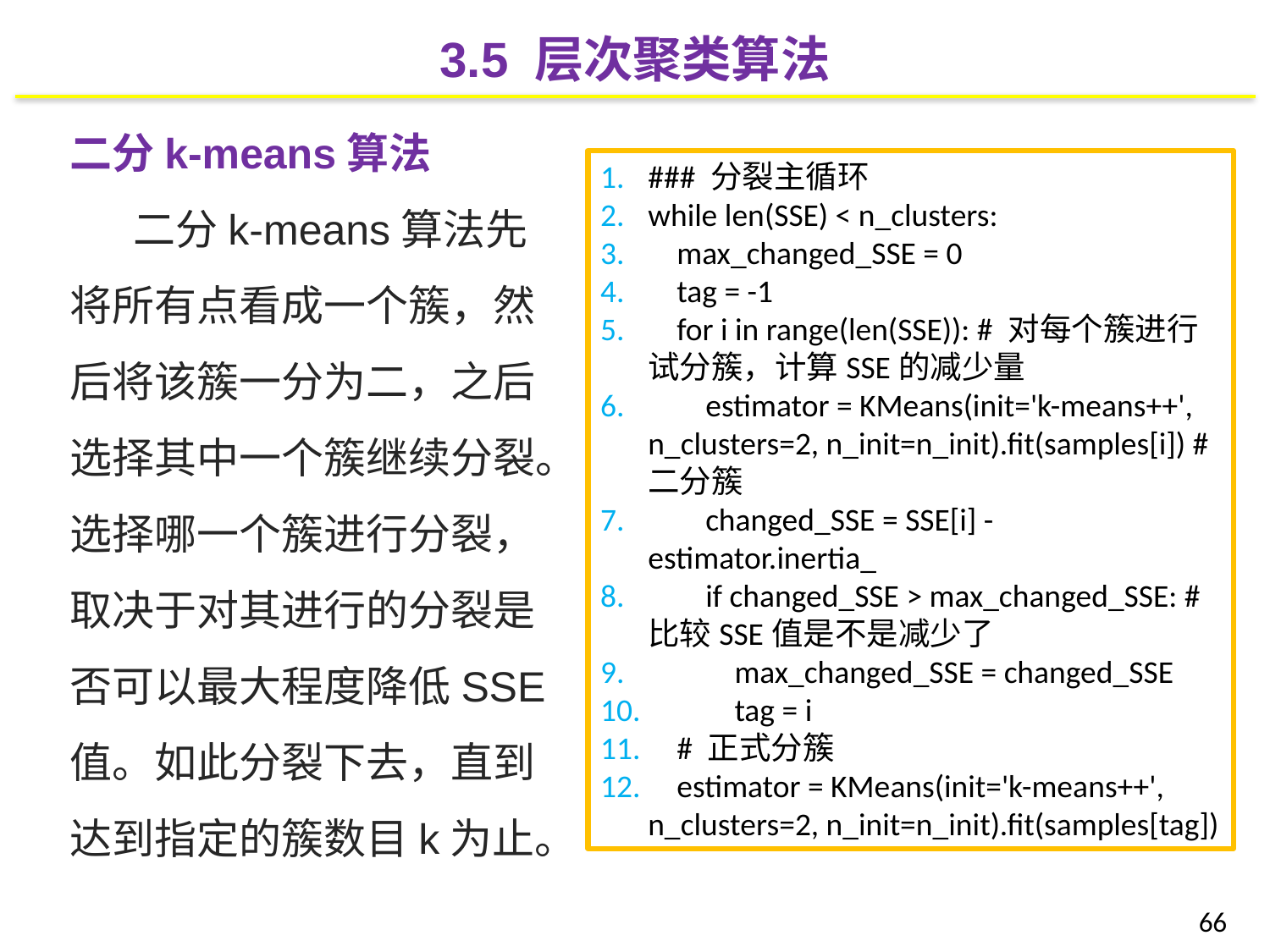

3.5 层次聚类算法
二分k-means算法
二分k-means算法先将所有点看成一个簇，然后将该簇一分为二，之后选择其中一个簇继续分裂。选择哪一个簇进行分裂，取决于对其进行的分裂是否可以最大程度降低SSE值。如此分裂下去，直到达到指定的簇数目k为止。
### 分裂主循环
while len(SSE) < n_clusters:
    max_changed_SSE = 0
    tag = -1
    for i in range(len(SSE)): # 对每个簇进行试分簇，计算SSE的减少量
        estimator = KMeans(init='k-means++', n_clusters=2, n_init=n_init).fit(samples[i]) # 二分簇
        changed_SSE = SSE[i] - estimator.inertia_
        if changed_SSE > max_changed_SSE: # 比较SSE值是不是减少了
            max_changed_SSE = changed_SSE
            tag = i
    # 正式分簇
    estimator = KMeans(init='k-means++', n_clusters=2, n_init=n_init).fit(samples[tag])
66